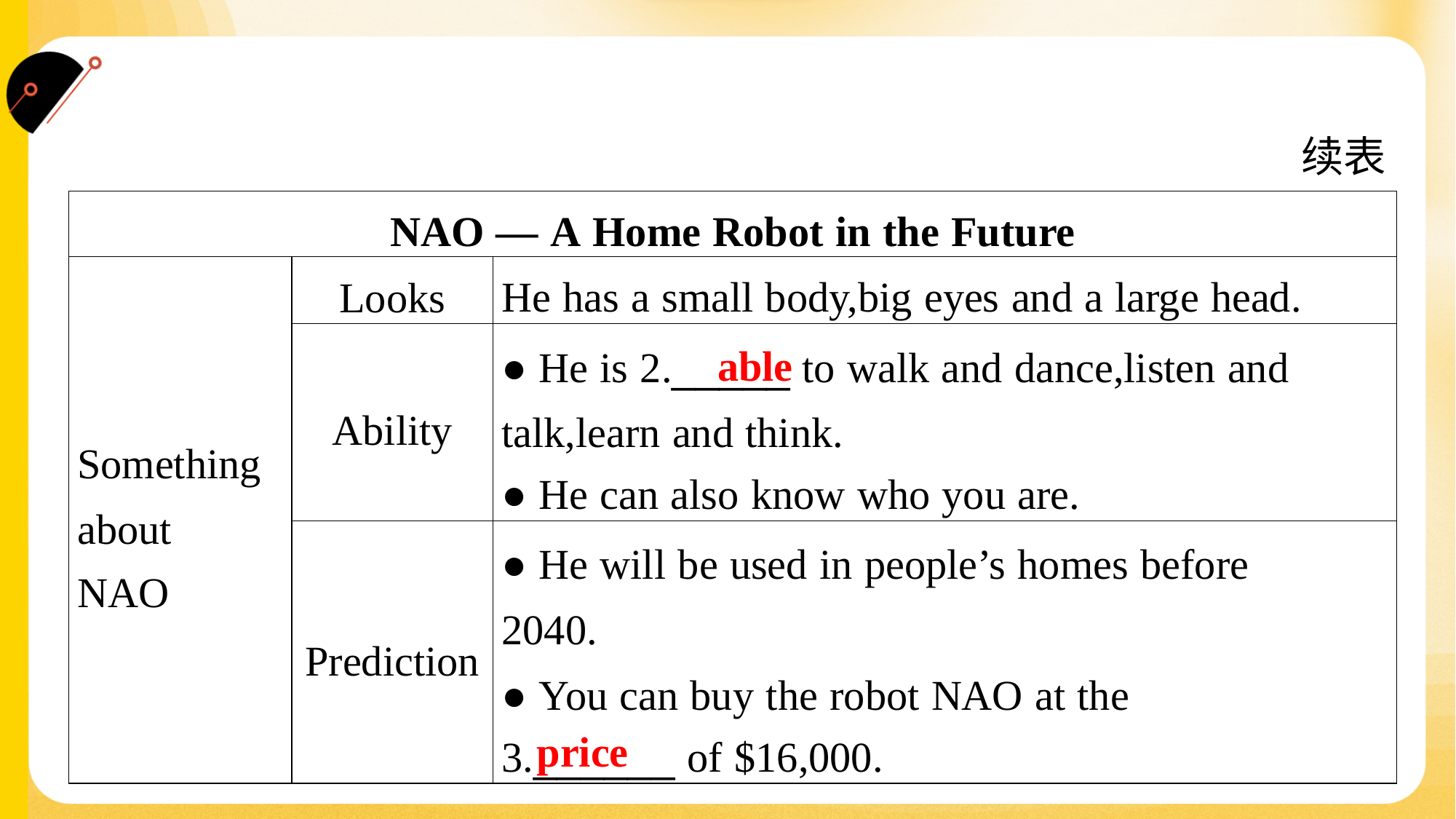

续表
| NAO — A Home Robot in the Future |  |  |
| --- | --- | --- |
| Something about NAO | Looks | He has a small body,big eyes and a large head. |
|  | Ability | ● He is 2.\_\_\_\_\_ to walk and dance,listen and talk,learn and think. ● He can also know who you are. |
|  | Prediction | ● He will be used in people’s homes before 2040. ● You can buy the robot NAO at the 3.\_\_\_\_\_\_ of $16,000. |
able
price